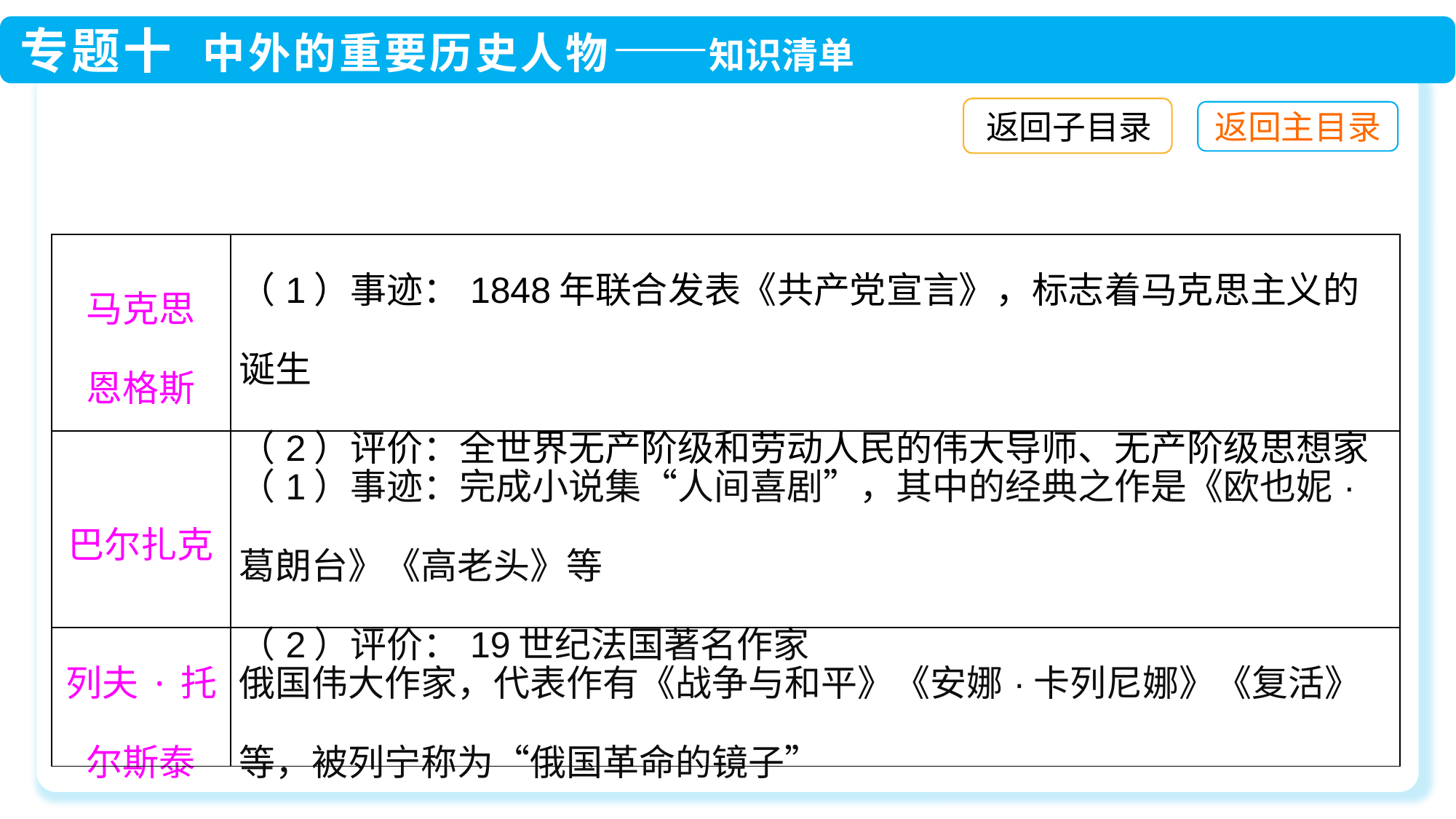

返回子目录
| 马克思 恩格斯 | （1）事迹：1848年联合发表《共产党宣言》，标志着马克思主义的诞生 （2）评价：全世界无产阶级和劳动人民的伟大导师、无产阶级思想家 |
| --- | --- |
| 巴尔扎克 | （1）事迹：完成小说集“人间喜剧”，其中的经典之作是《欧也妮·葛朗台》《高老头》等 （2）评价：19世纪法国著名作家 |
| 列夫·托尔斯泰 | 俄国伟大作家，代表作有《战争与和平》《安娜·卡列尼娜》《复活》等，被列宁称为“俄国革命的镜子” |